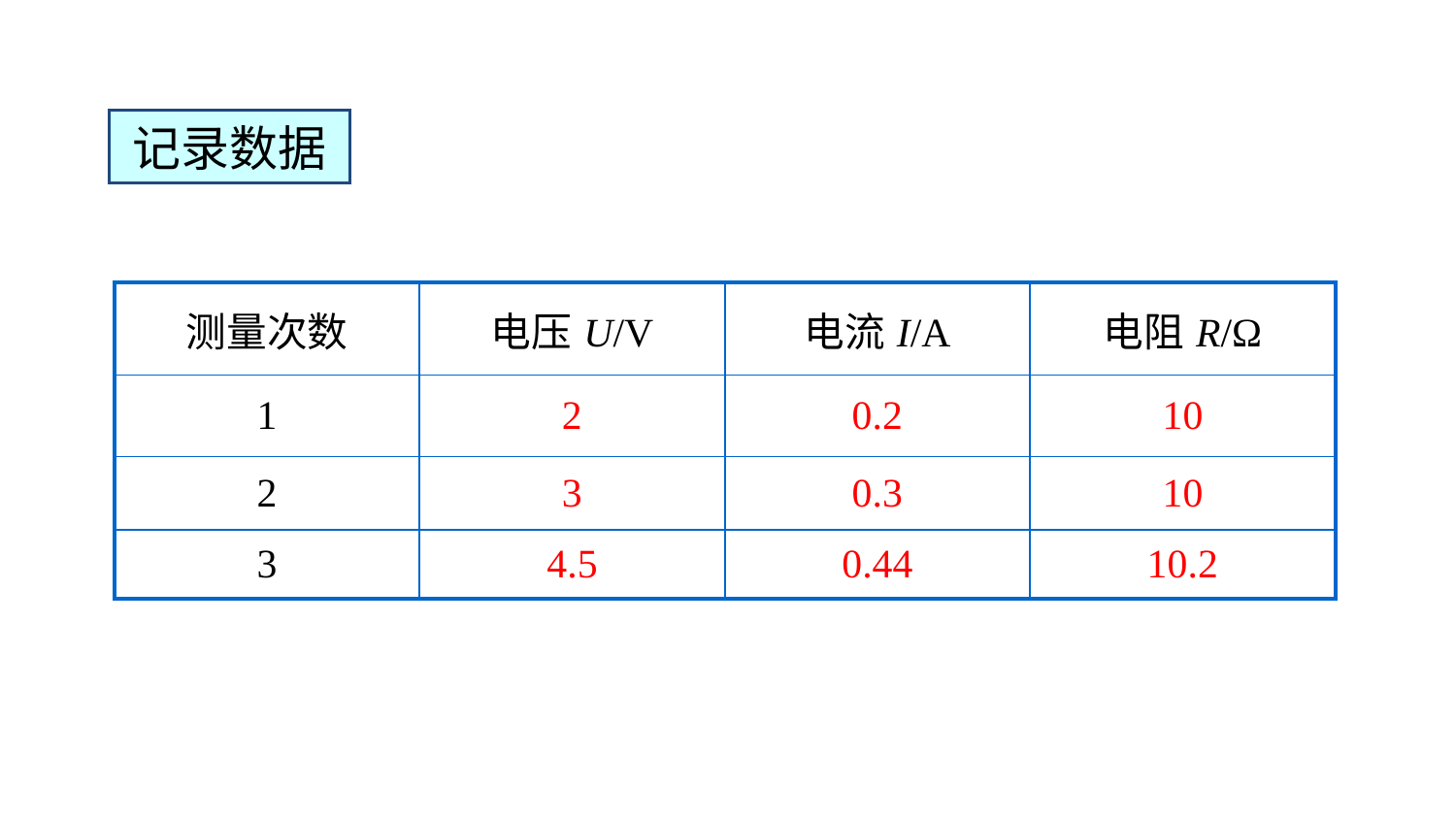

记录数据
| 测量次数 | 电压U/V | 电流I/A | 电阻R/Ω |
| --- | --- | --- | --- |
| 1 | 2 | 0.2 | 10 |
| 2 | 3 | 0.3 | 10 |
| 3 | 4.5 | 0.44 | 10.2 |